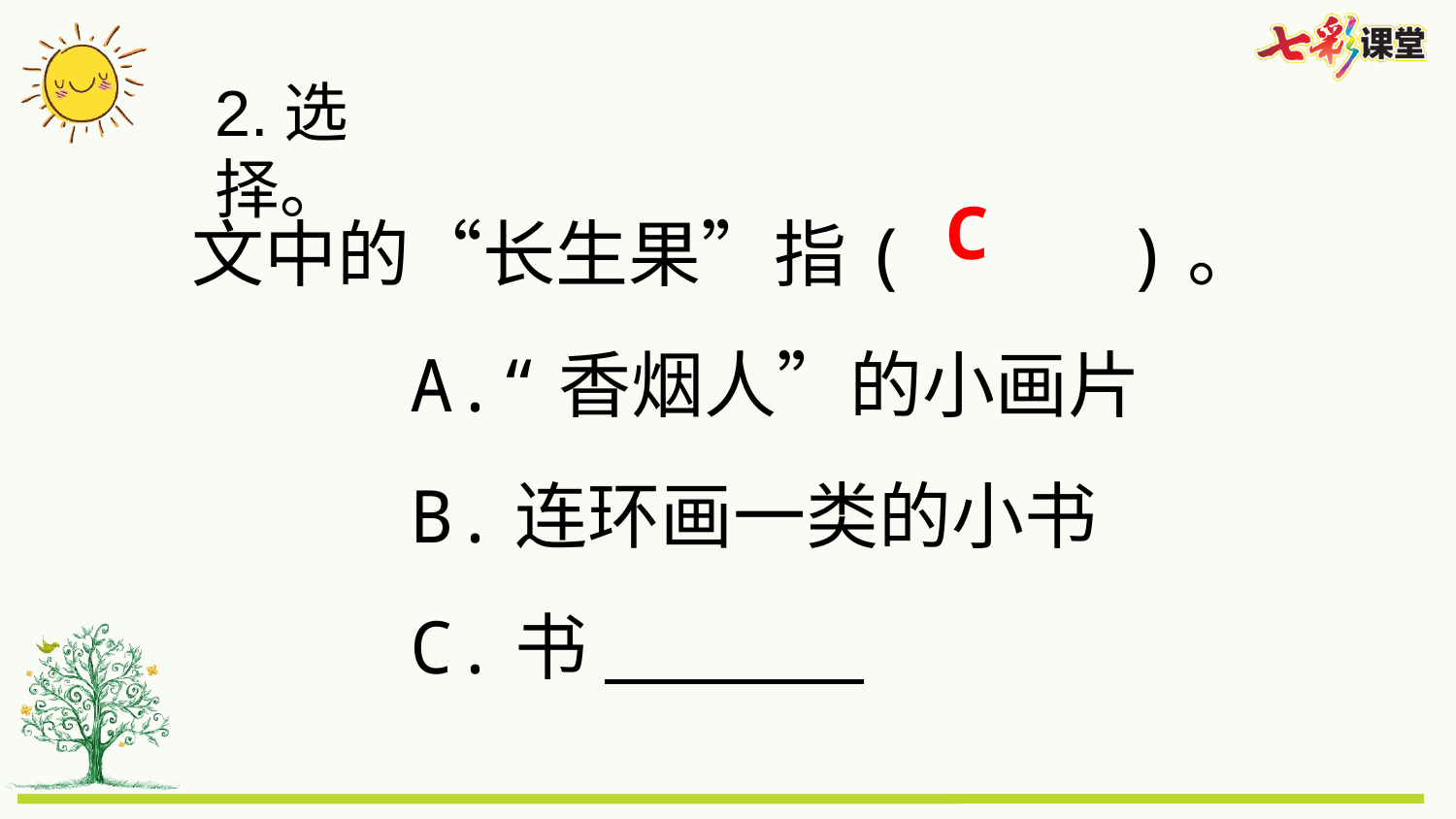

2.选择。
文中的“长生果”指(     )。
     A.“香烟人”的小画片
     B.连环画一类的小书
     C.书
C